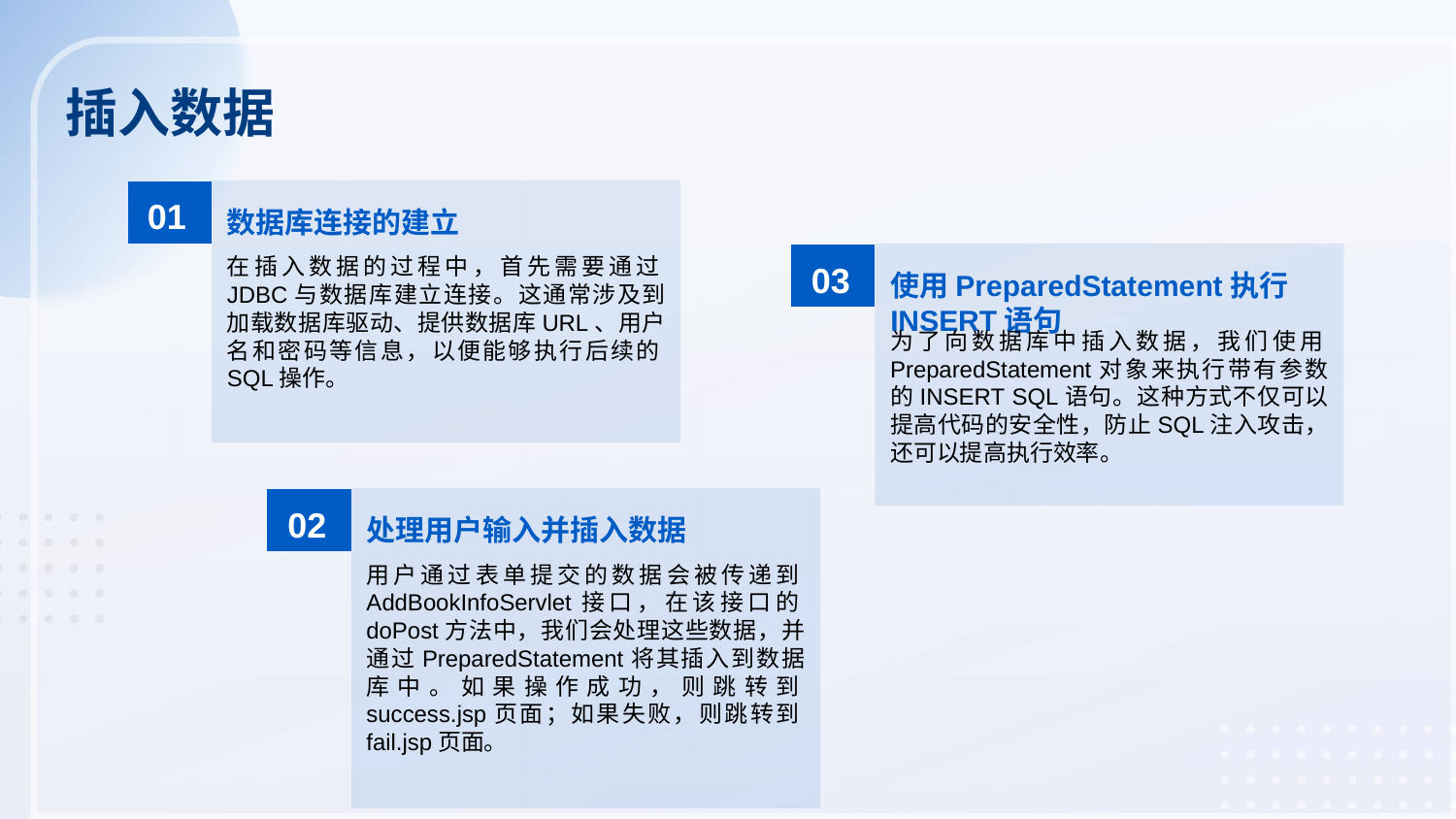

插入数据
01

数据库连接的建立
在插入数据的过程中，首先需要通过JDBC与数据库建立连接。这通常涉及到加载数据库驱动、提供数据库URL、用户名和密码等信息，以便能够执行后续的SQL操作。
03

使用PreparedStatement执行INSERT语句
为了向数据库中插入数据，我们使用PreparedStatement对象来执行带有参数的INSERT SQL语句。这种方式不仅可以提高代码的安全性，防止SQL注入攻击，还可以提高执行效率。
02

处理用户输入并插入数据
用户通过表单提交的数据会被传递到AddBookInfoServlet接口，在该接口的doPost方法中，我们会处理这些数据，并通过PreparedStatement将其插入到数据库中。如果操作成功，则跳转到success.jsp页面；如果失败，则跳转到fail.jsp页面。